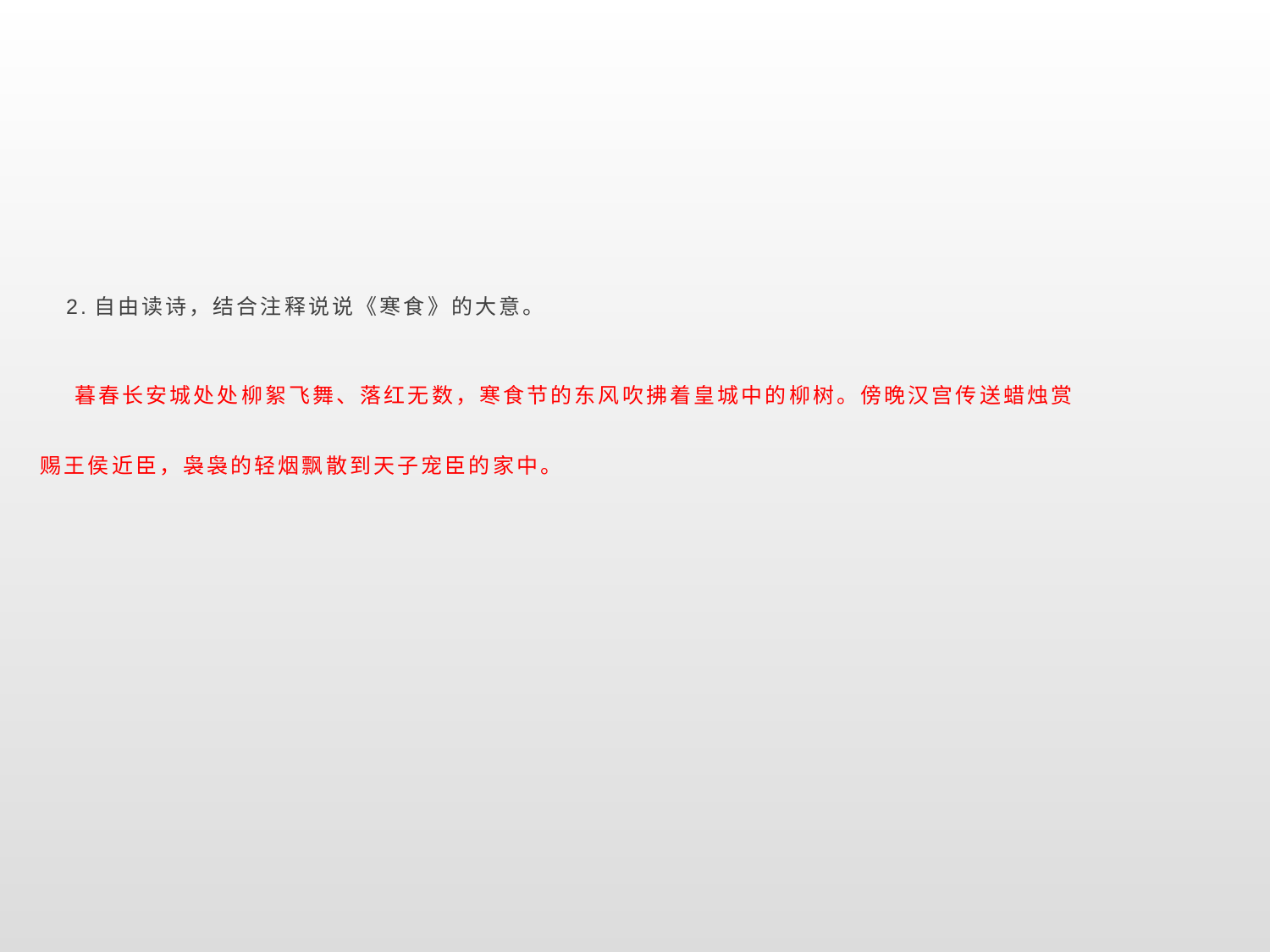

2.自由读诗，结合注释说说《寒食》的大意。
    暮春长安城处处柳絮飞舞、落红无数，寒食节的东风吹拂着皇城中的柳树。傍晚汉宫传送蜡烛赏赐王侯近臣，袅袅的轻烟飘散到天子宠臣的家中。